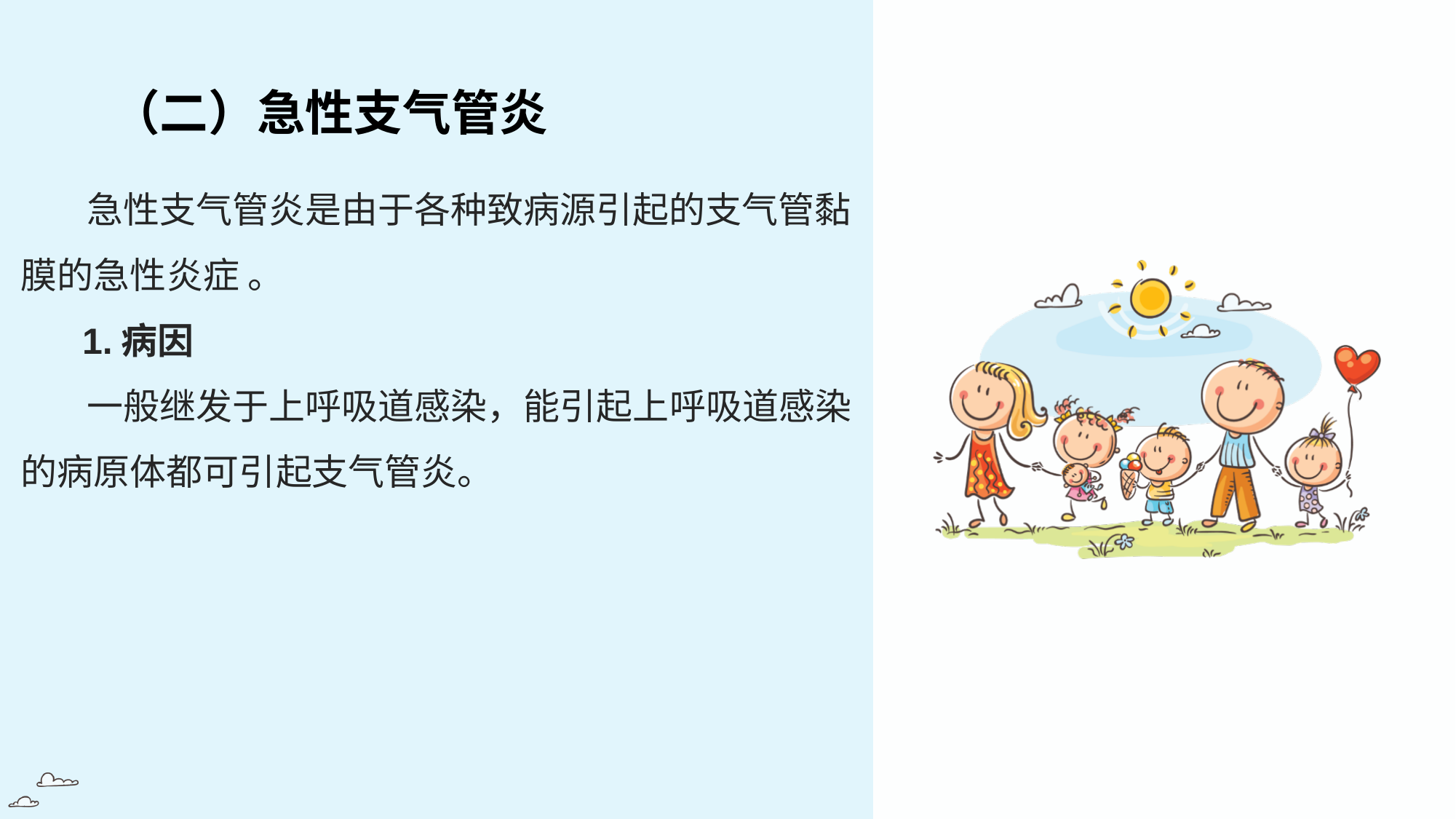

（二）急性支气管炎
       急性支气管炎是由于各种致病源引起的支气管黏膜的急性炎症 。
      1.病因
       一般继发于上呼吸道感染，能引起上呼吸道感染的病原体都可引起支气管炎。